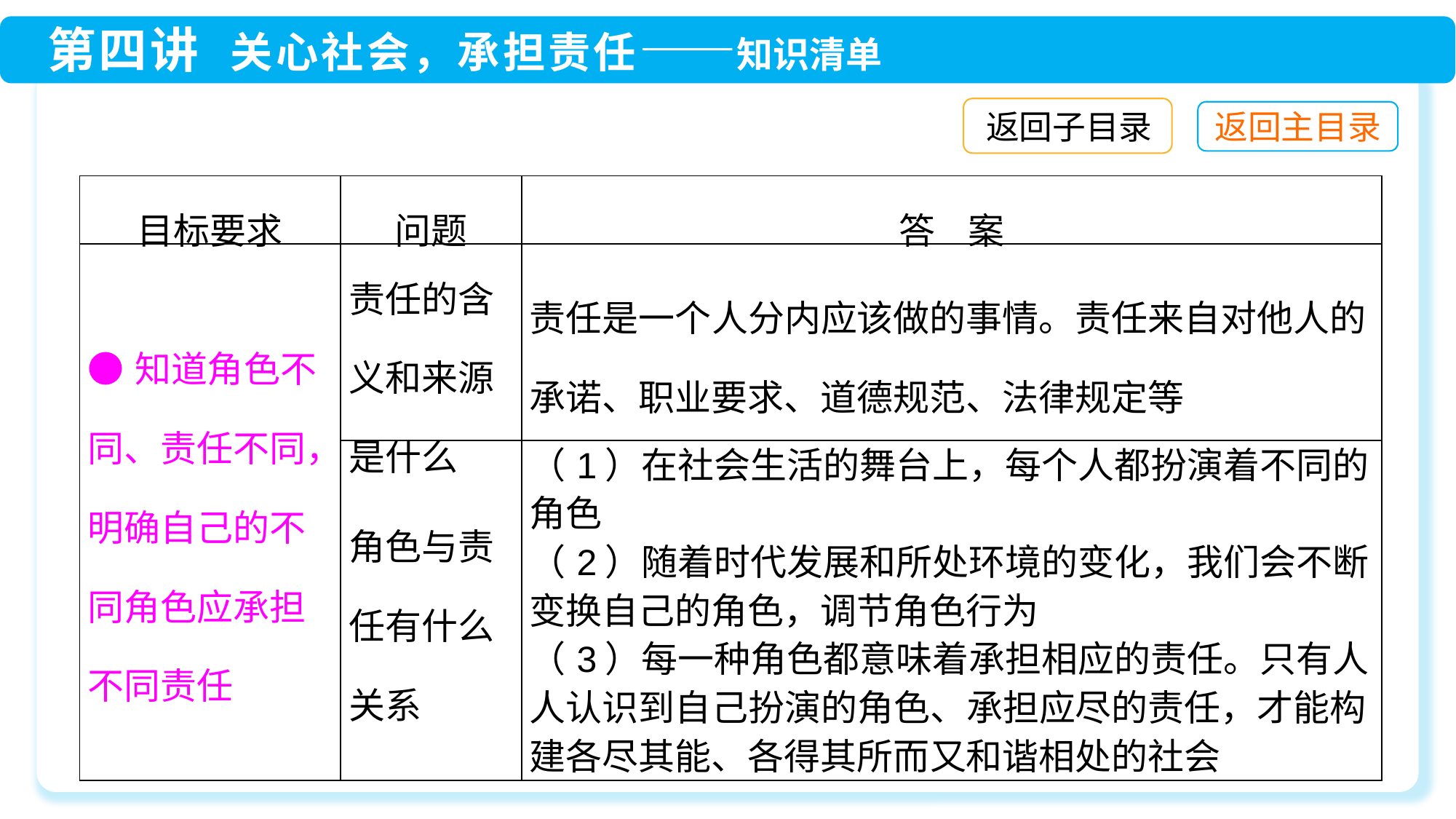

返回子目录
| 目标要求 | 问题 | 答 案 |
| --- | --- | --- |
| ●知道角色不同、责任不同，明确自己的不同角色应承担不同责任 | 责任的含义和来源是什么 | 责任是一个人分内应该做的事情。责任来自对他人的承诺、职业要求、道德规范、法律规定等 |
|  | 角色与责任有什么关系 | （1）在社会生活的舞台上，每个人都扮演着不同的角色 （2）随着时代发展和所处环境的变化，我们会不断变换自己的角色，调节角色行为 （3）每一种角色都意味着承担相应的责任。只有人人认识到自己扮演的角色、承担应尽的责任，才能构建各尽其能、各得其所而又和谐相处的社会 |